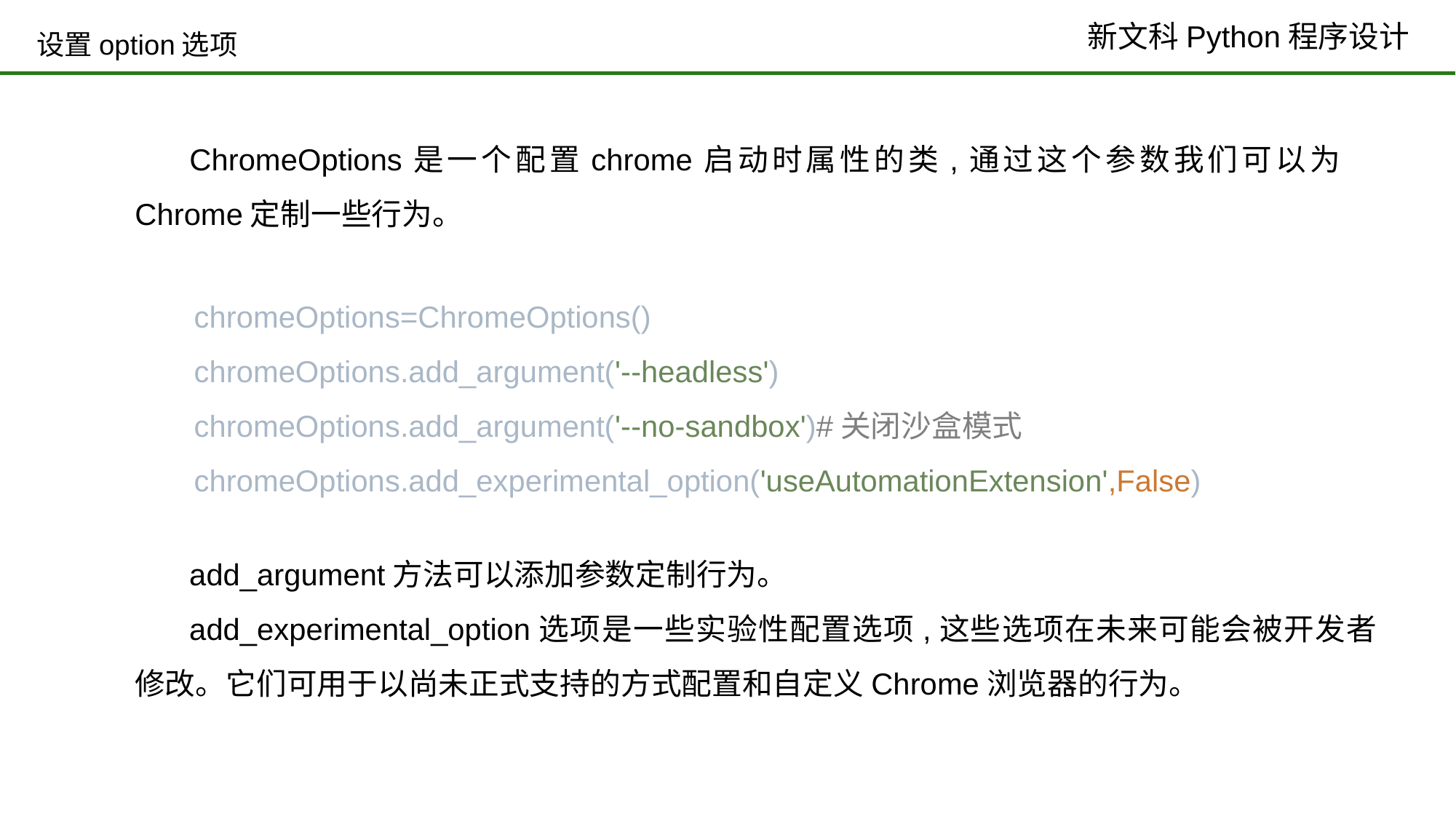

# 设置option选项
ChromeOptions是一个配置chrome启动时属性的类,通过这个参数我们可以为Chrome定制一些行为。
chromeOptions=ChromeOptions()
chromeOptions.add_argument('--headless')
chromeOptions.add_argument('--no-sandbox')#关闭沙盒模式
chromeOptions.add_experimental_option('useAutomationExtension',False)
add_argument方法可以添加参数定制行为。
add_experimental_option选项是一些实验性配置选项,这些选项在未来可能会被开发者修改。它们可用于以尚未正式支持的方式配置和自定义Chrome浏览器的行为。